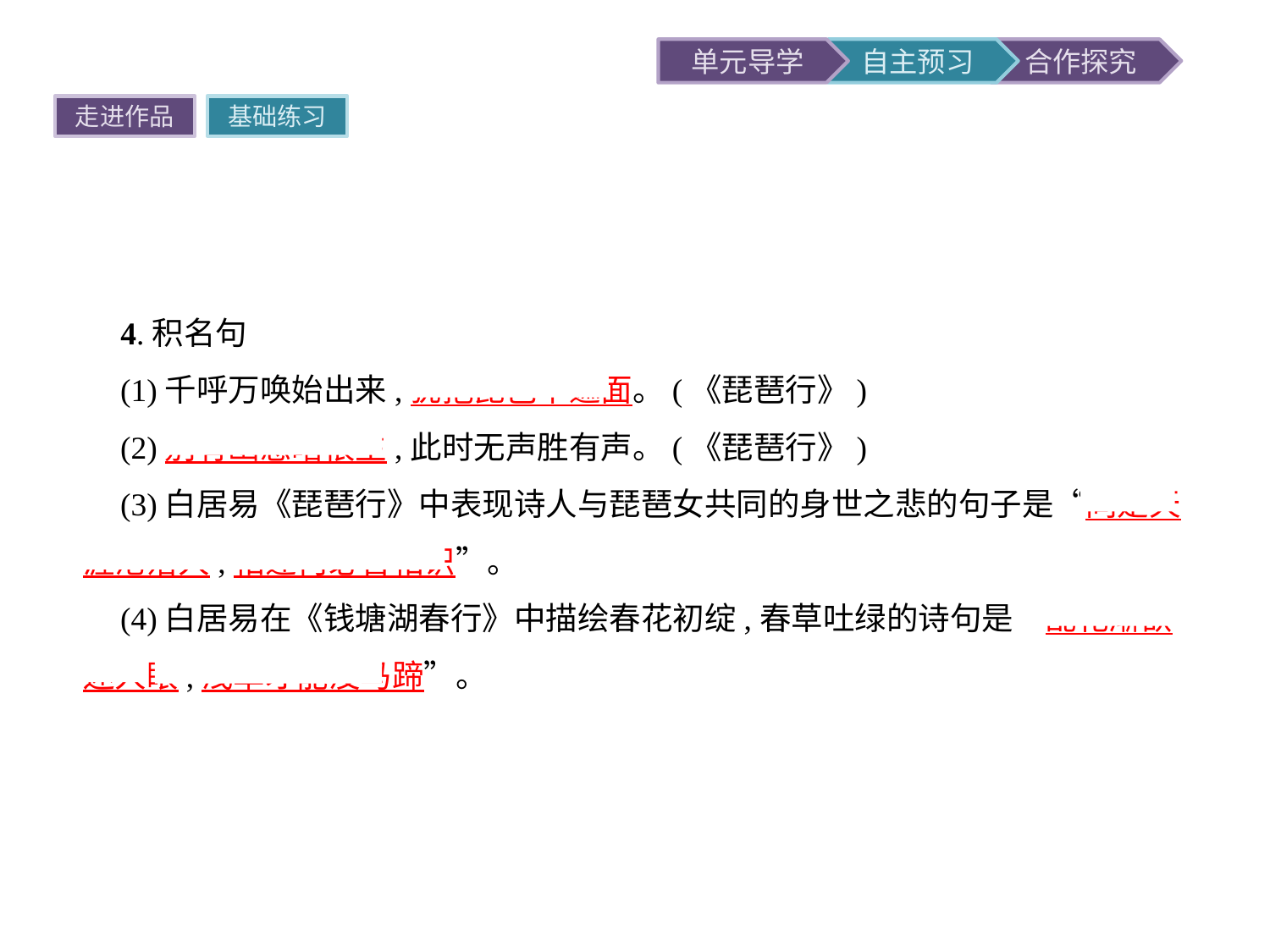

走进作品
基础练习
4.积名句
(1)千呼万唤始出来,犹抱琵琶半遮面。(《琵琶行》)
(2)别有幽愁暗恨生,此时无声胜有声。(《琵琶行》)
(3)白居易《琵琶行》中表现诗人与琵琶女共同的身世之悲的句子是“同是天涯沦落人,相逢何必曾相识”。
(4)白居易在《钱塘湖春行》中描绘春花初绽,春草吐绿的诗句是“乱花渐欲迷人眼,浅草才能没马蹄”。